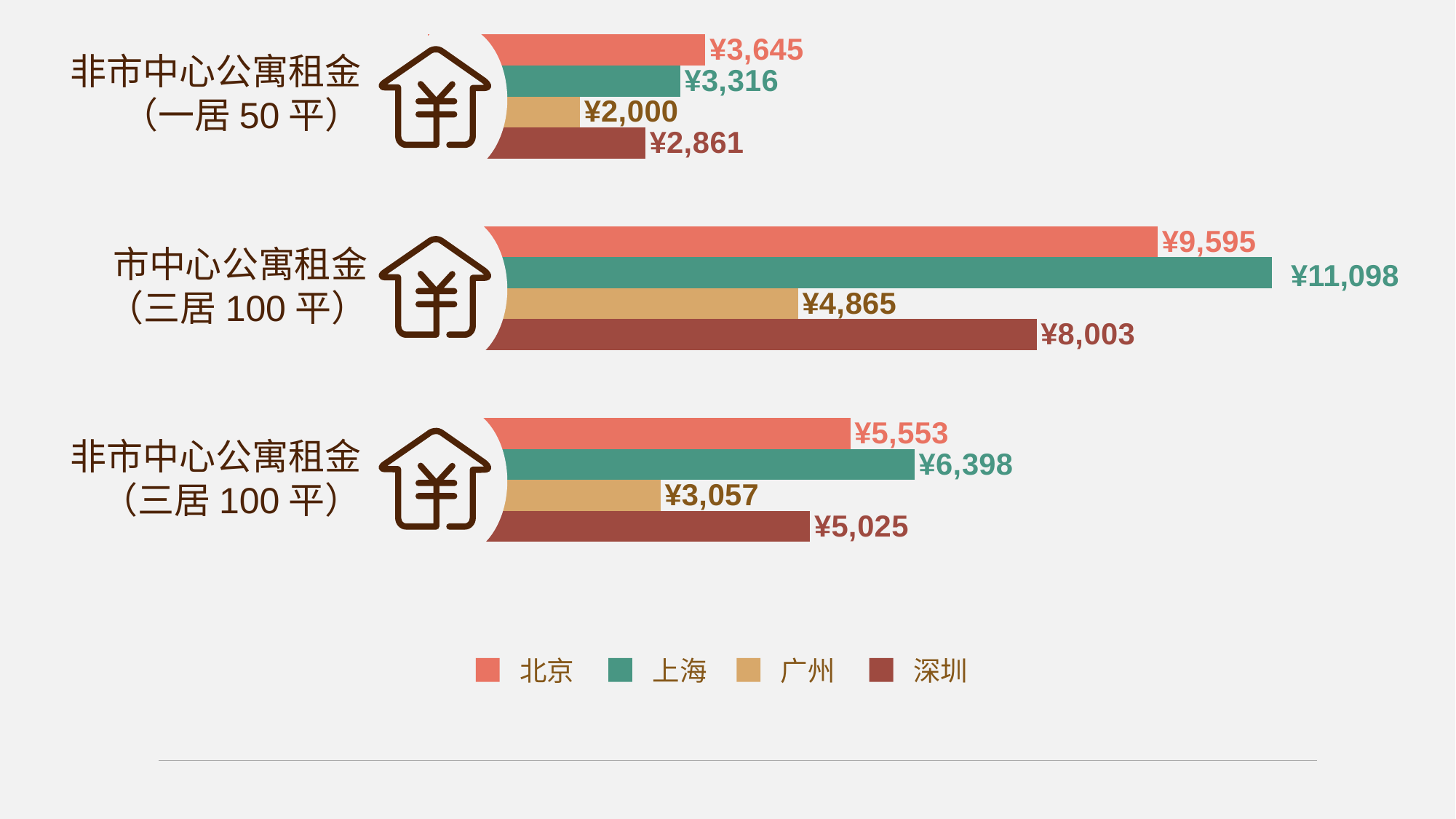

### Chart

| Category | 深圳 | 广州 | 上海 | 北京 |
|---|---|---|---|---|
| 非市中心公寓租金（三居100平） | 5025.0 | 3057.0 | 6398.0 | 5553.0 |
| 市中心公寓租金（三居100平） | 8003.0 | 4865.0 | 11098.0 | 9595.0 |
| 非市中心公寓租金（一居50平） | 2861.0 | 2000.0 | 3316.0 | 3645.0 |
| 市中心公寓租金（一居50平） | 4387.0 | 2869.0 | 5062.0 | 4609.0 |

非市中心公寓租金
（一居50平）

市中心公寓租金
（三居100平）
¥11,098

非市中心公寓租金
（三居100平）
北京

上海

广州

深圳